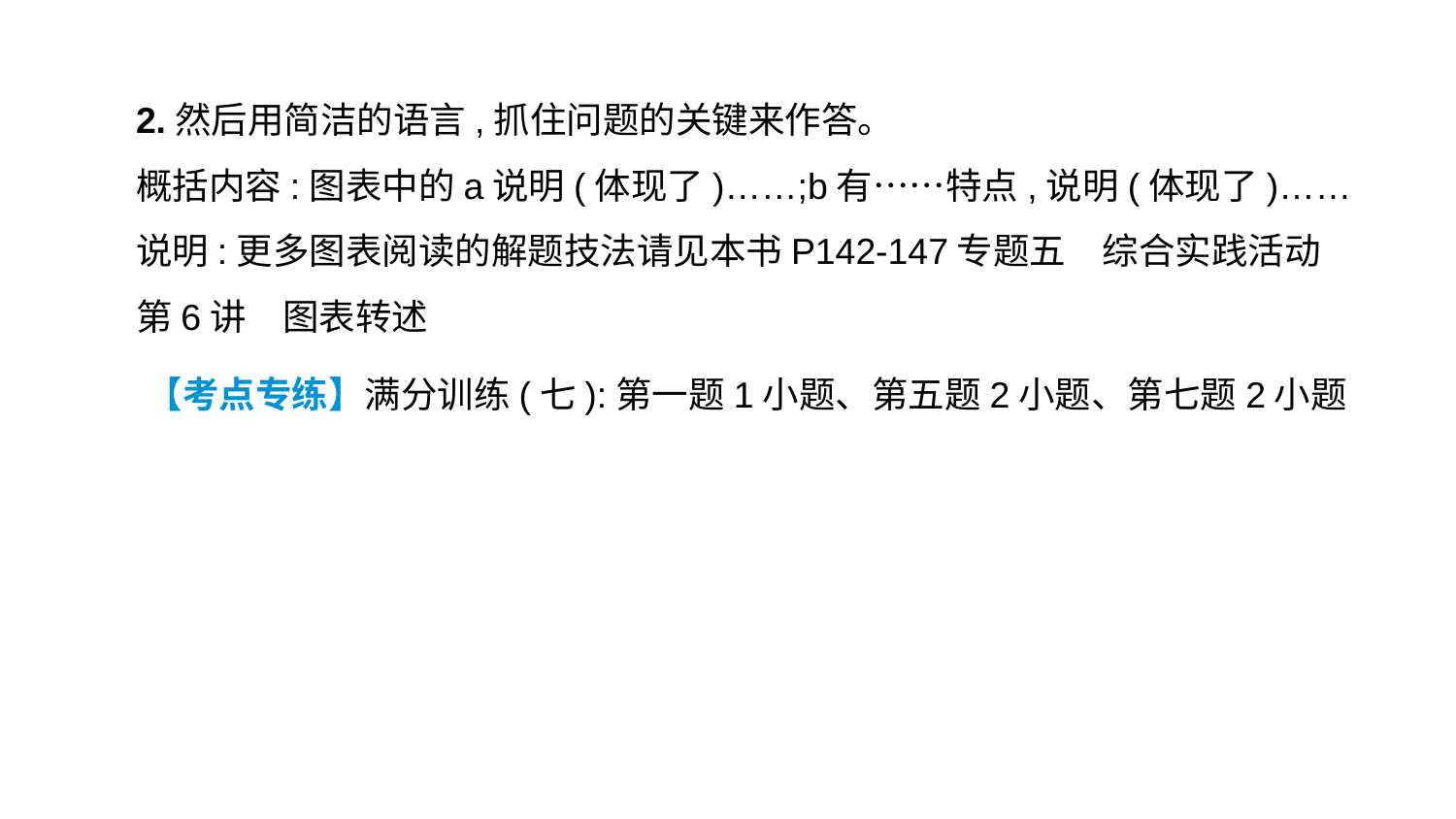

2.然后用简洁的语言,抓住问题的关键来作答。
概括内容:图表中的a说明(体现了)……;b有……特点,说明(体现了)……
说明:更多图表阅读的解题技法请见本书P142-147专题五　综合实践活动　第6讲　图表转述
【考点专练】满分训练(七):第一题1小题、第五题2小题、第七题2小题